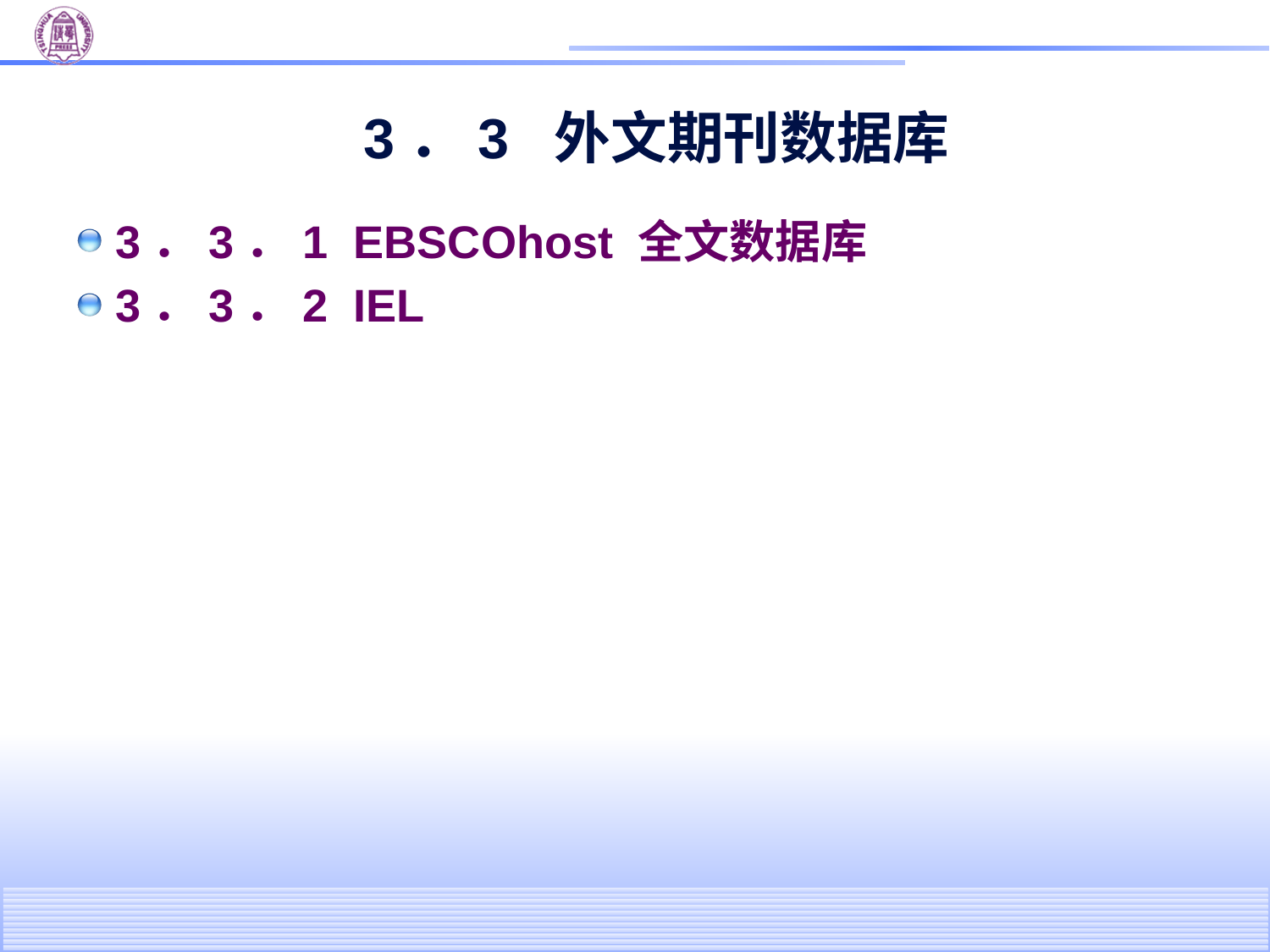

# 3．3  外文期刊数据库
3．3．1  EBSCOhost 全文数据库
3．3．2  IEL